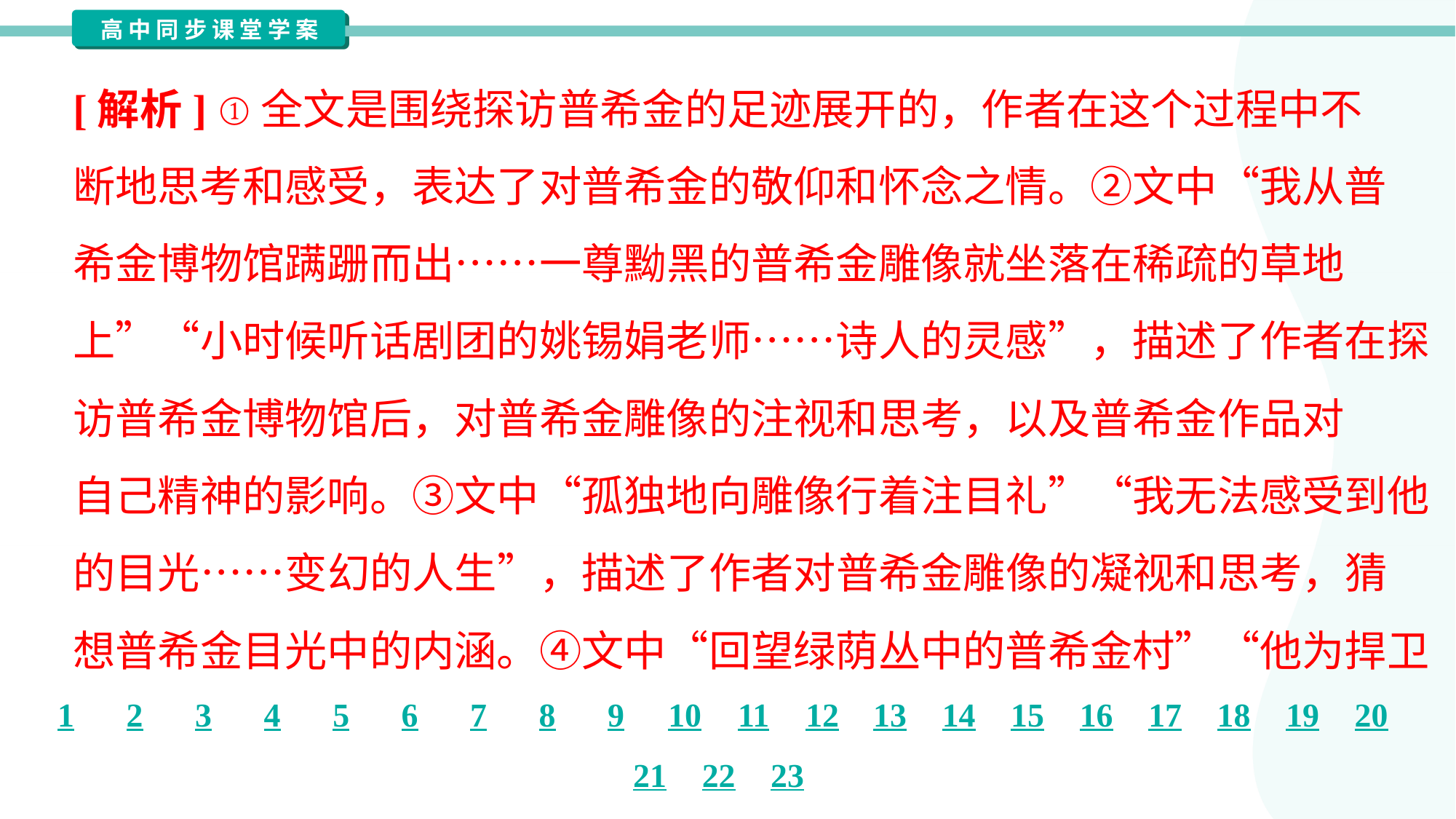

[解析] ①全文是围绕探访普希金的足迹展开的，作者在这个过程中不
断地思考和感受，表达了对普希金的敬仰和怀念之情。②文中“我从普
希金博物馆蹒跚而出……一尊黝黑的普希金雕像就坐落在稀疏的草地
上”“小时候听话剧团的姚锡娟老师……诗人的灵感”，描述了作者在探
访普希金博物馆后，对普希金雕像的注视和思考，以及普希金作品对
自己精神的影响。③文中“孤独地向雕像行着注目礼”“我无法感受到他
的目光……变幻的人生”，描述了作者对普希金雕像的凝视和思考，猜
想普希金目光中的内涵。④文中“回望绿荫丛中的普希金村”“他为捍卫